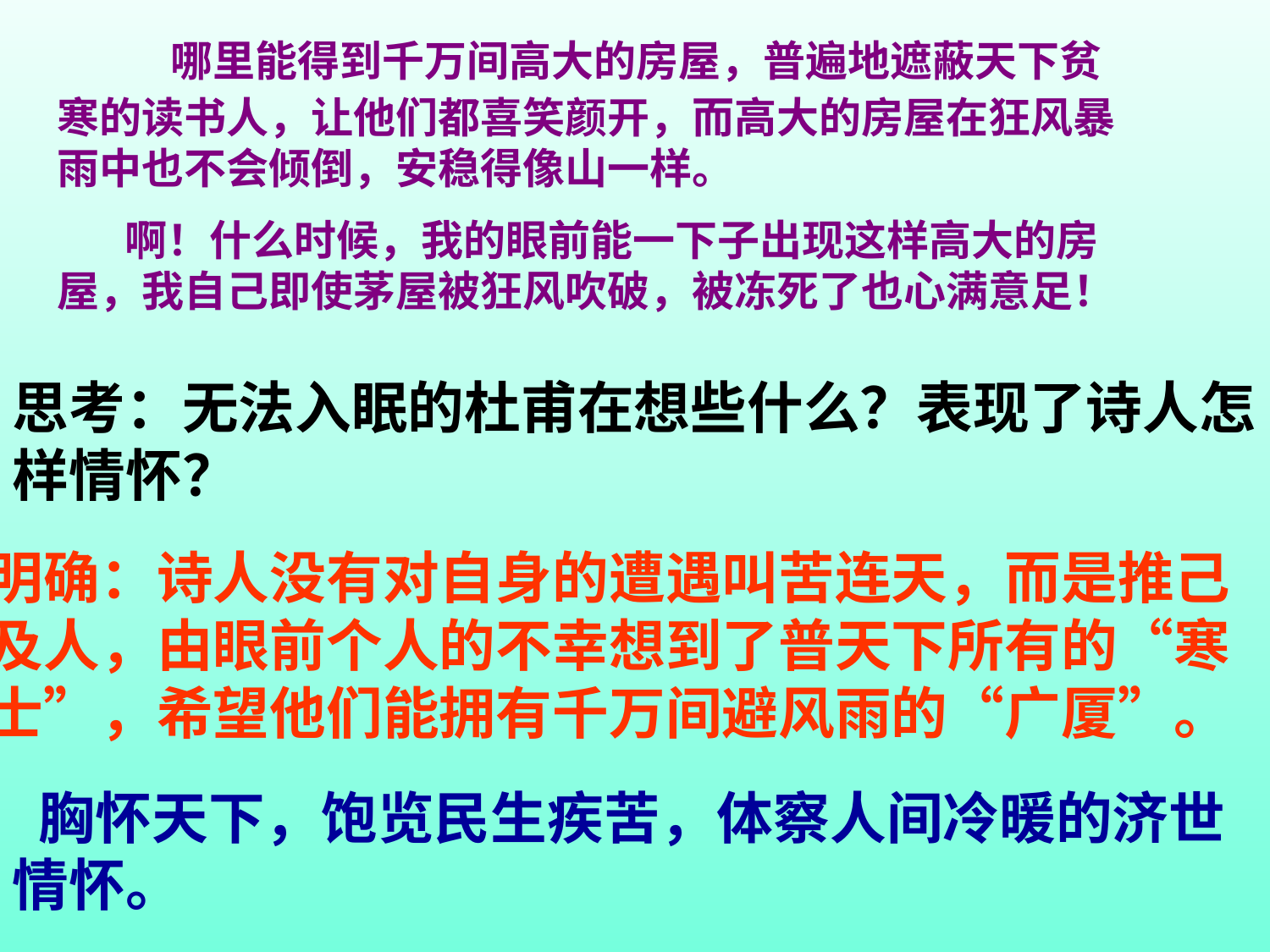

哪里能得到千万间高大的房屋，普遍地遮蔽天下贫寒的读书人，让他们都喜笑颜开，而高大的房屋在狂风暴雨中也不会倾倒，安稳得像山一样。
      啊！什么时候，我的眼前能一下子出现这样高大的房屋，我自己即使茅屋被狂风吹破，被冻死了也心满意足！
思考：无法入眠的杜甫在想些什么？表现了诗人怎样情怀？
明确：诗人没有对自身的遭遇叫苦连天，而是推己及人，由眼前个人的不幸想到了普天下所有的“寒士”，希望他们能拥有千万间避风雨的“广厦”。
 胸怀天下，饱览民生疾苦，体察人间冷暖的济世情怀。